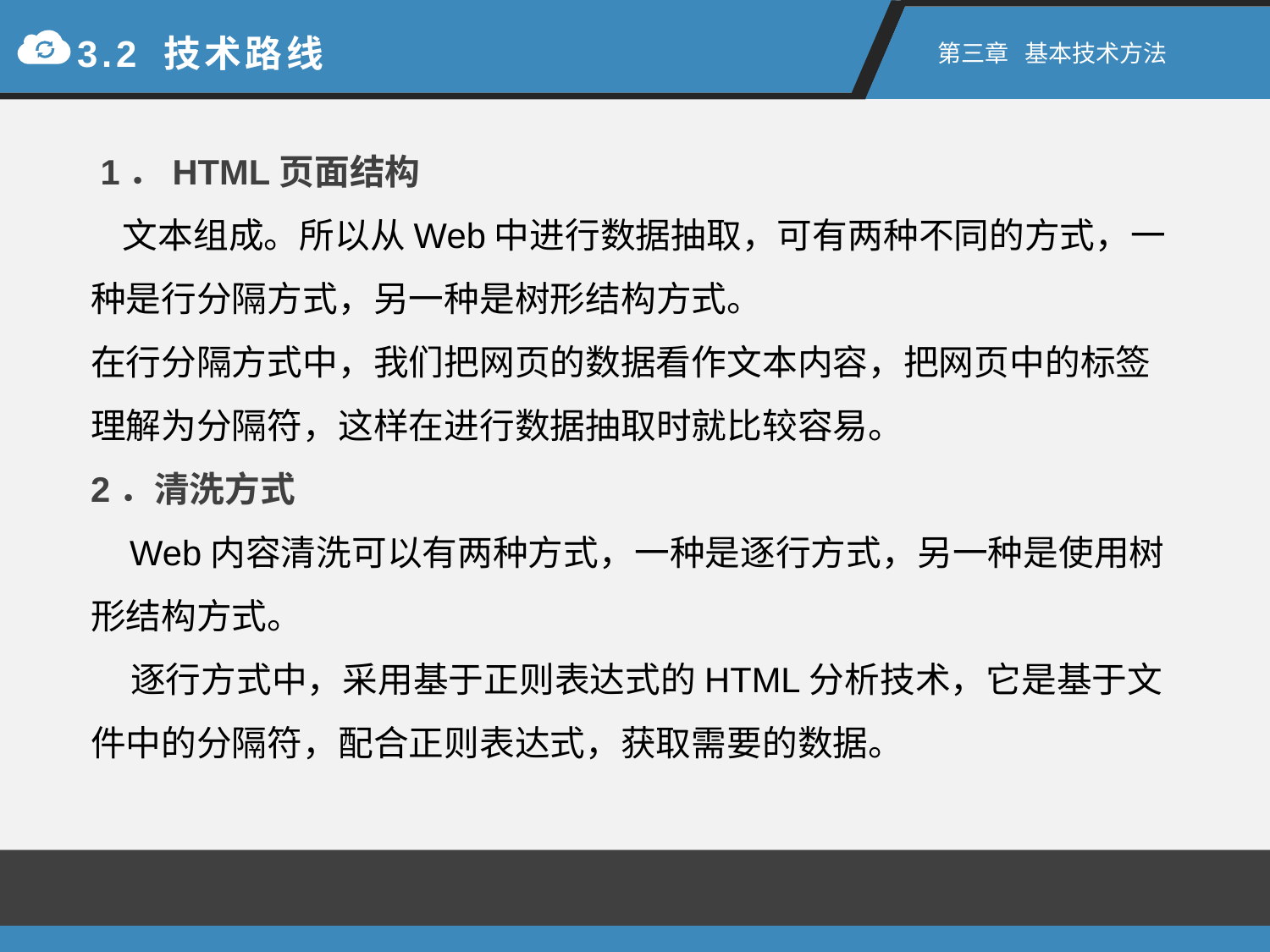

3.2 技术路线

第三章   基本技术方法
 1．HTML页面结构
   文本组成。所以从Web中进行数据抽取，可有两种不同的方式，一种是行分隔方式，另一种是树形结构方式。
在行分隔方式中，我们把网页的数据看作文本内容，把网页中的标签理解为分隔符，这样在进行数据抽取时就比较容易。
2．清洗方式
    Web内容清洗可以有两种方式，一种是逐行方式，另一种是使用树形结构方式。
    逐行方式中，采用基于正则表达式的HTML分析技术，它是基于文件中的分隔符，配合正则表达式，获取需要的数据。